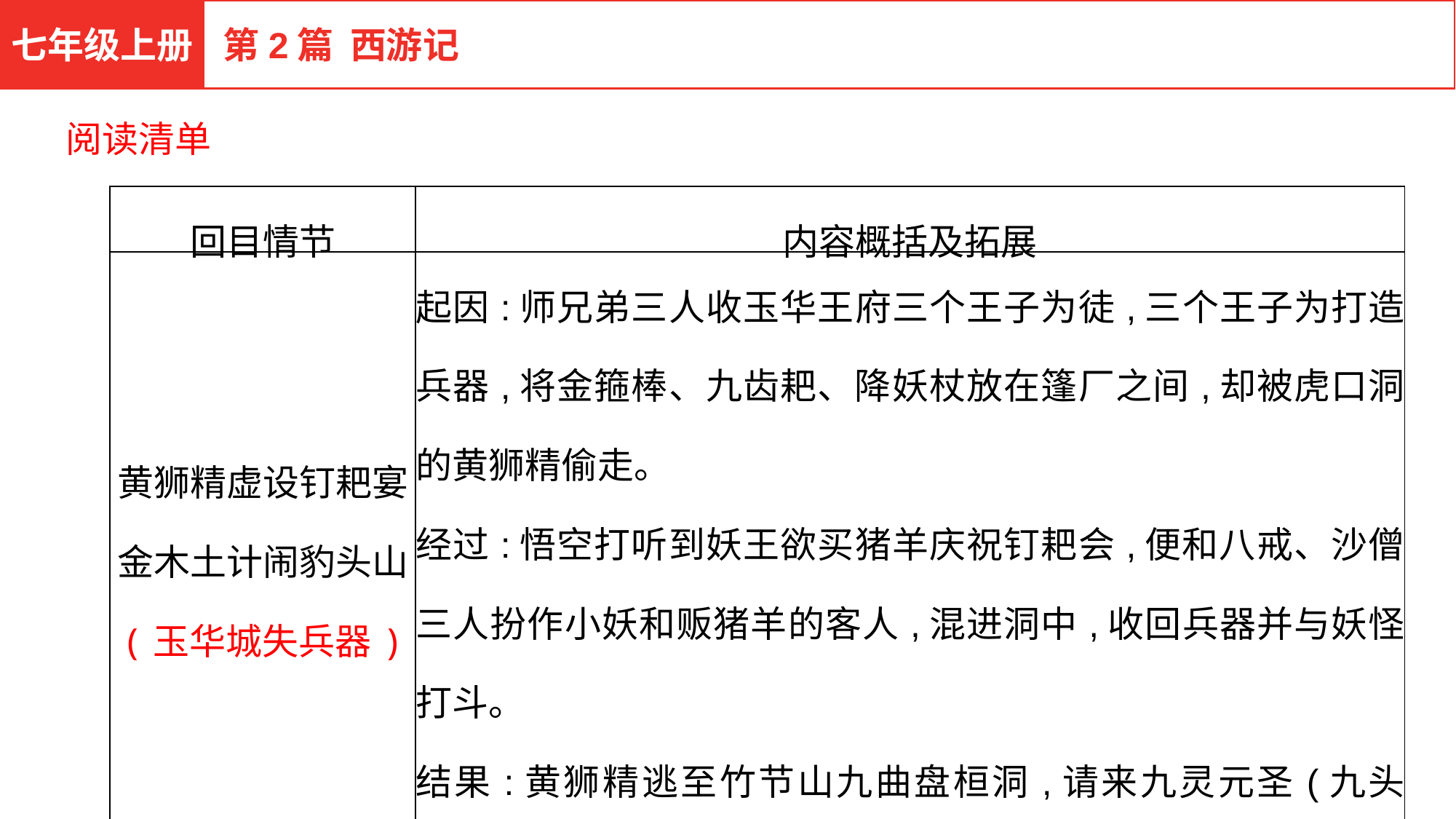

七年级上册
第2篇  西游记
阅读清单
| 回目情节 | 内容概括及拓展 |
| --- | --- |
| 黄狮精虚设钉耙宴 金木土计闹豹头山 (玉华城失兵器) | 起因:师兄弟三人收玉华王府三个王子为徒,三个王子为打造兵器,将金箍棒、九齿耙、降妖杖放在篷厂之间,却被虎口洞的黄狮精偷走。 经过:悟空打听到妖王欲买猪羊庆祝钉耙会,便和八戒、沙僧三人扮作小妖和贩猪羊的客人,混进洞中,收回兵器并与妖怪打斗。 结果:黄狮精逃至竹节山九曲盘桓洞,请来九灵元圣(九头狮),捉住唐僧、八戒、沙僧和玉华王父子,悟空逃脱,请来太乙救苦天尊,降伏九头狮。 |